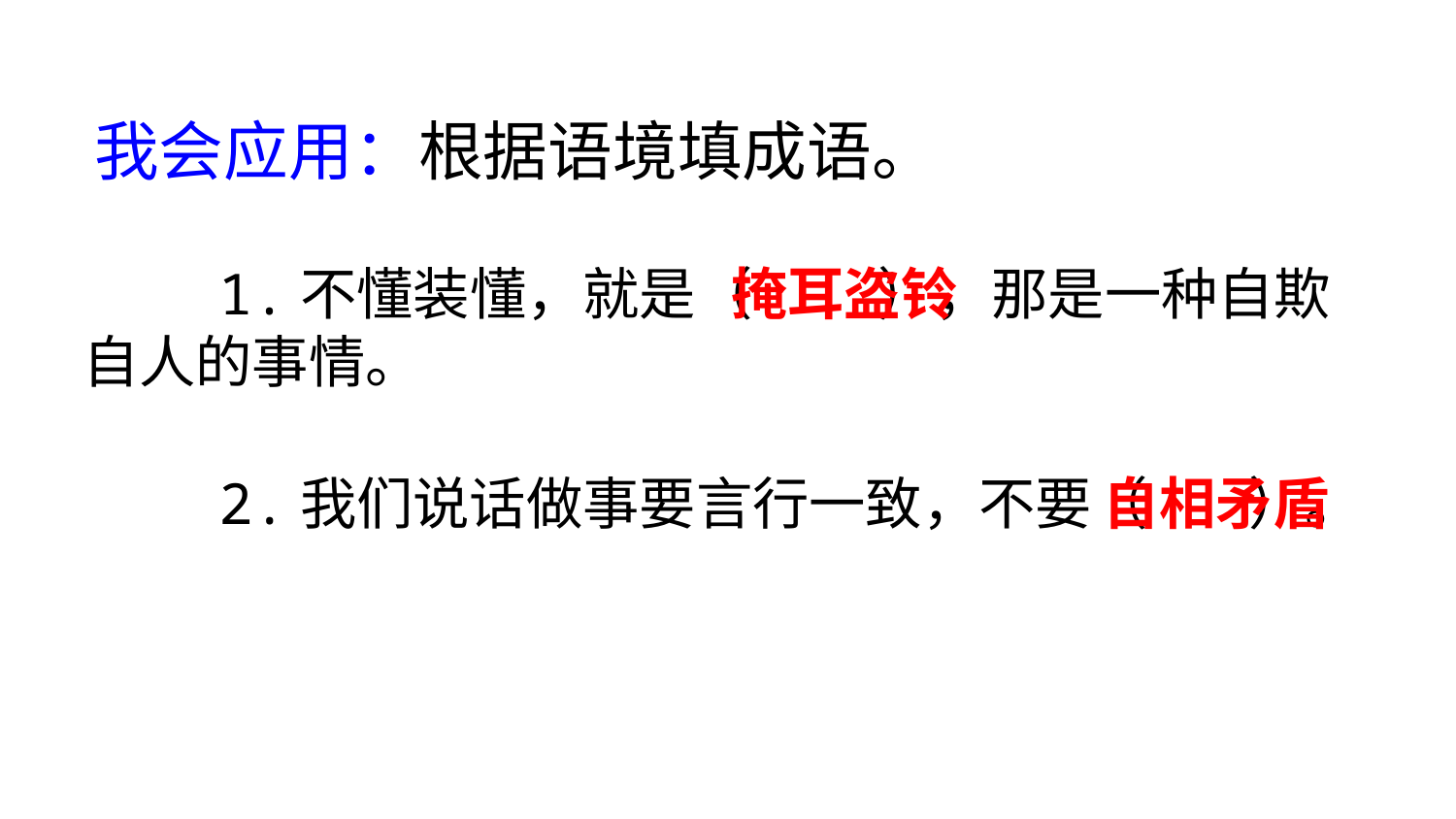

我会应用：根据语境填成语。
    1.不懂装懂，就是（          ），那是一种自欺自人的事情。
掩耳盗铃
    2.我们说话做事要言行一致，不要（        ）。

自相矛盾